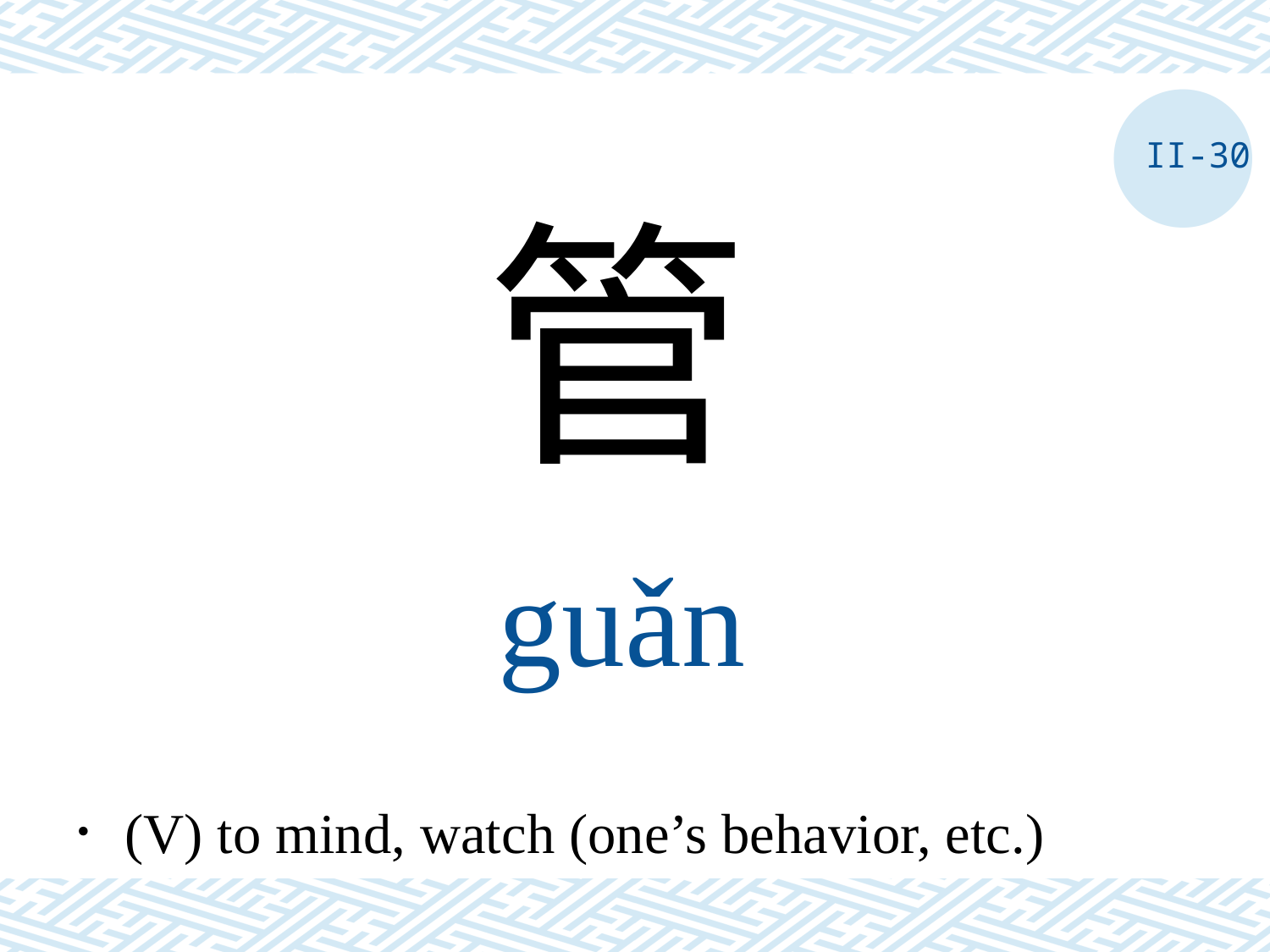

II-30

管
guǎn
．(V) to mind, watch (one’s behavior, etc.)